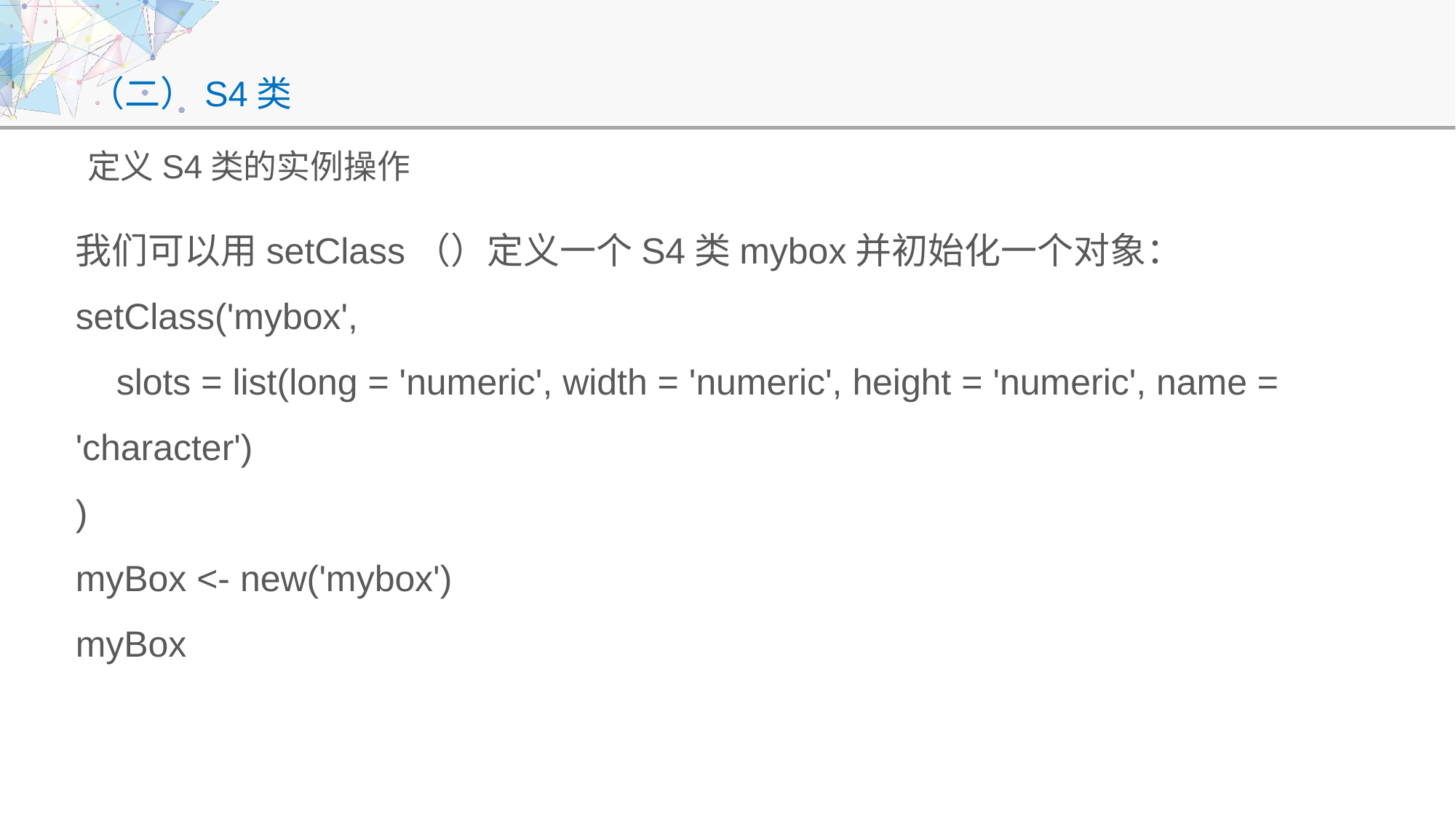

# （二）S4类
定义S4类的实例操作
我们可以用setClass（）定义一个S4类mybox并初始化一个对象：
setClass('mybox',
    slots = list(long = 'numeric', width = 'numeric', height = 'numeric', name = 'character')
)
myBox <- new('mybox')
myBox